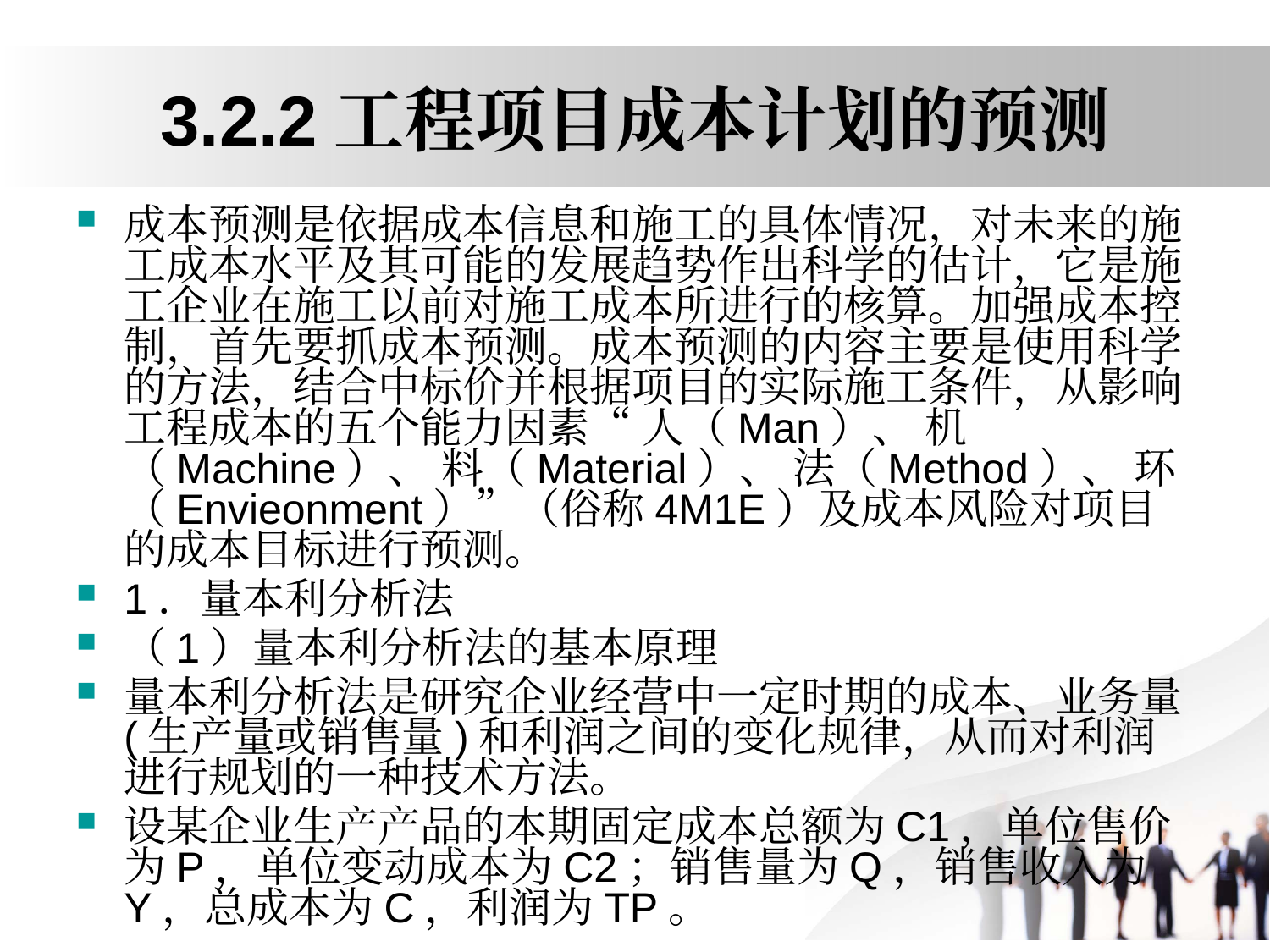

# 3.2.2工程项目成本计划的预测
成本预测是依据成本信息和施工的具体情况，对未来的施工成本水平及其可能的发展趋势作出科学的估计，它是施工企业在施工以前对施工成本所进行的核算。加强成本控制，首先要抓成本预测。成本预测的内容主要是使用科学的方法，结合中标价并根据项目的实际施工条件，从影响工程成本的五个能力因素“ 人（Man）、 机（Machine）、 料（Material）、 法（Method）、 环（Envieonment）”（俗称4M1E）及成本风险对项目的成本目标进行预测。
1．量本利分析法
（1）量本利分析法的基本原理
量本利分析法是研究企业经营中一定时期的成本、业务量(生产量或销售量)和利润之间的变化规律，从而对利润进行规划的一种技术方法。
设某企业生产产品的本期固定成本总额为C1，单位售价为P，单位变动成本为C2；销售量为Q，销售收入为Y，总成本为C，利润为TP。